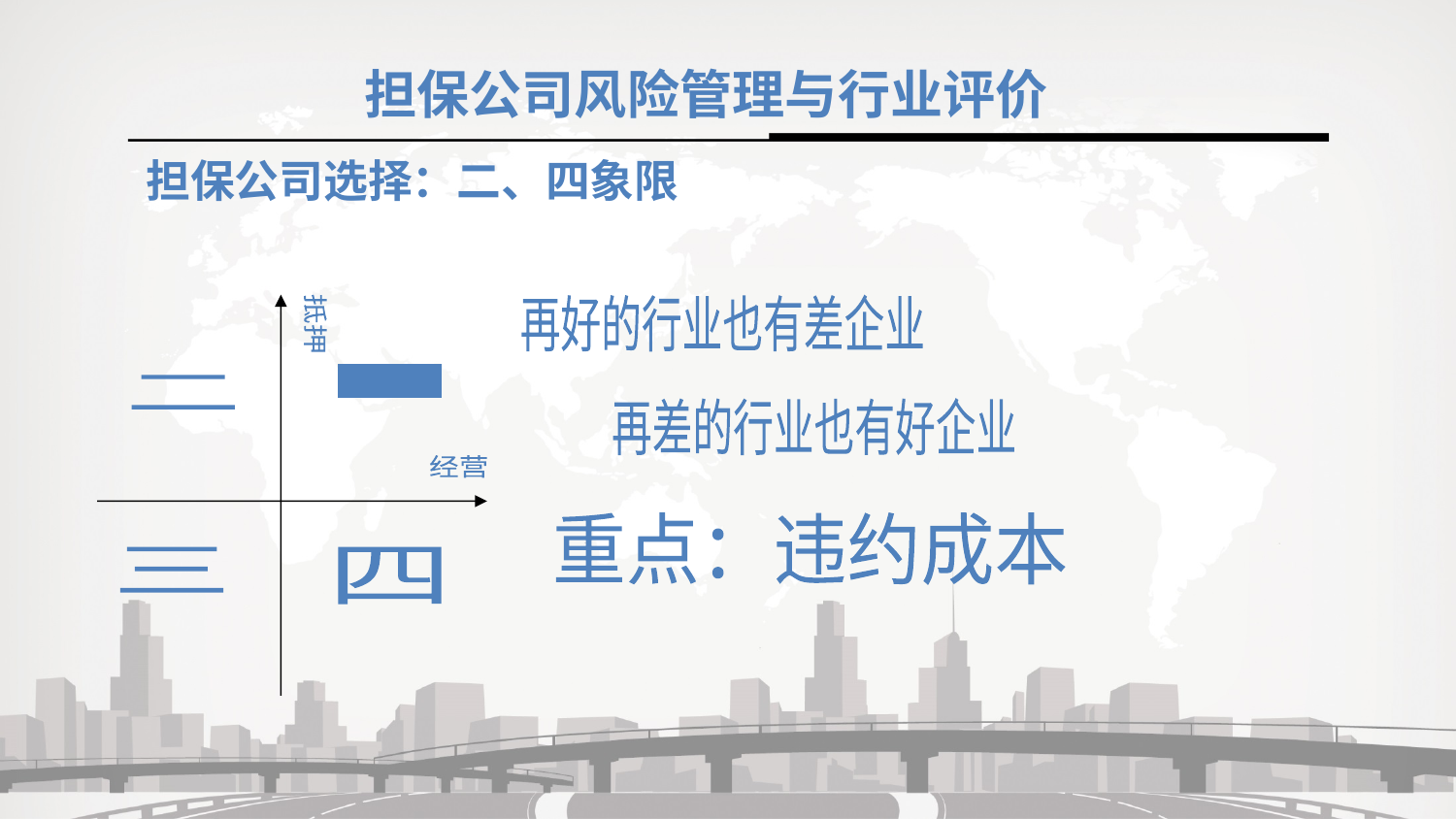

担保公司风险管理与行业评价
担保公司选择：二、四象限

再好的行业也有差企业
抵押
一
二
再差的行业也有好企业
经营

重点：违约成本
三
四